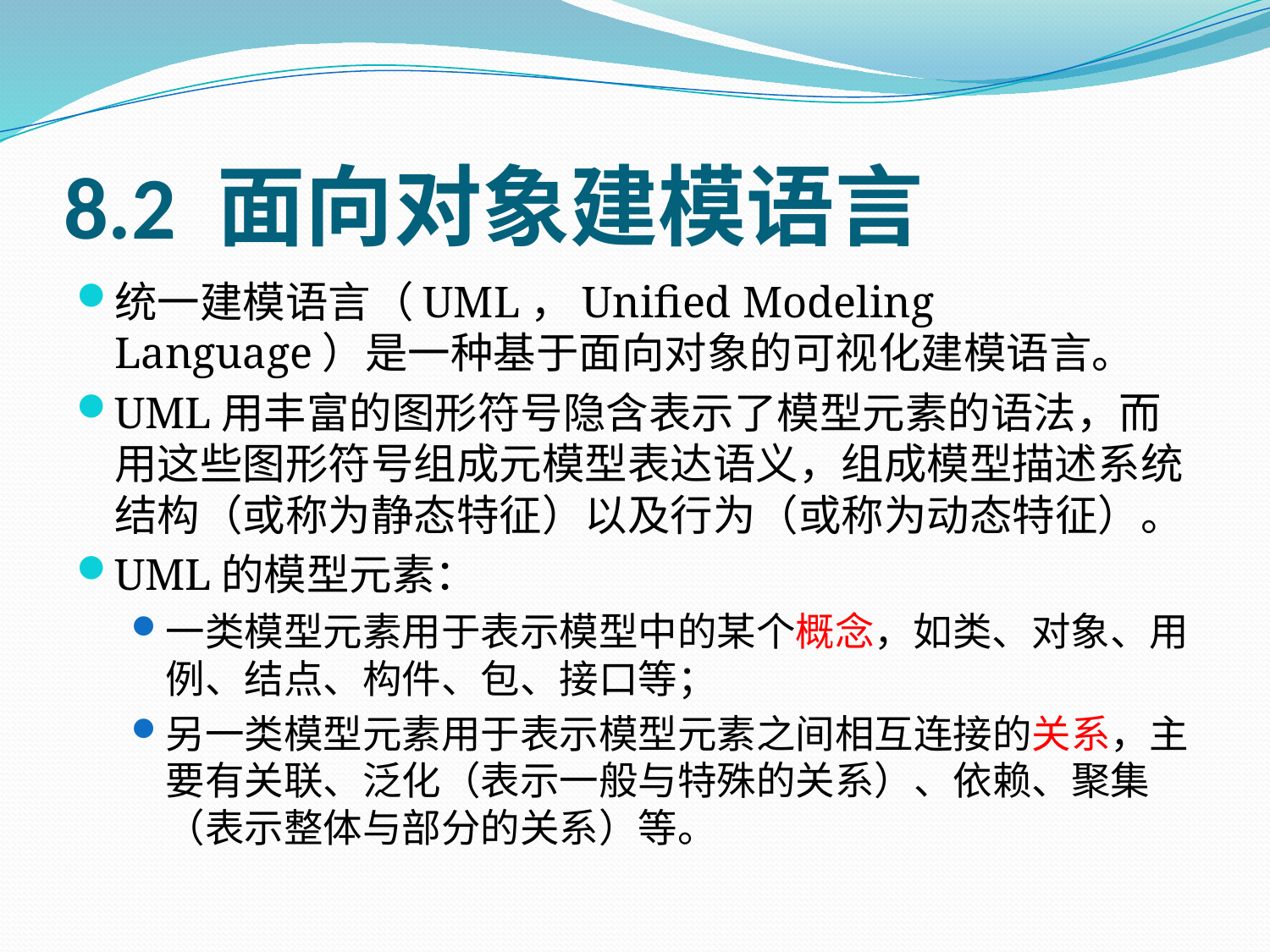

# 8.2 面向对象建模语言
统一建模语言（UML，Unified Modeling Language）是一种基于面向对象的可视化建模语言。
UML用丰富的图形符号隐含表示了模型元素的语法，而用这些图形符号组成元模型表达语义，组成模型描述系统结构（或称为静态特征）以及行为（或称为动态特征）。
UML的模型元素：
一类模型元素用于表示模型中的某个概念，如类、对象、用例、结点、构件、包、接口等；
另一类模型元素用于表示模型元素之间相互连接的关系，主要有关联、泛化（表示一般与特殊的关系）、依赖、聚集（表示整体与部分的关系）等。